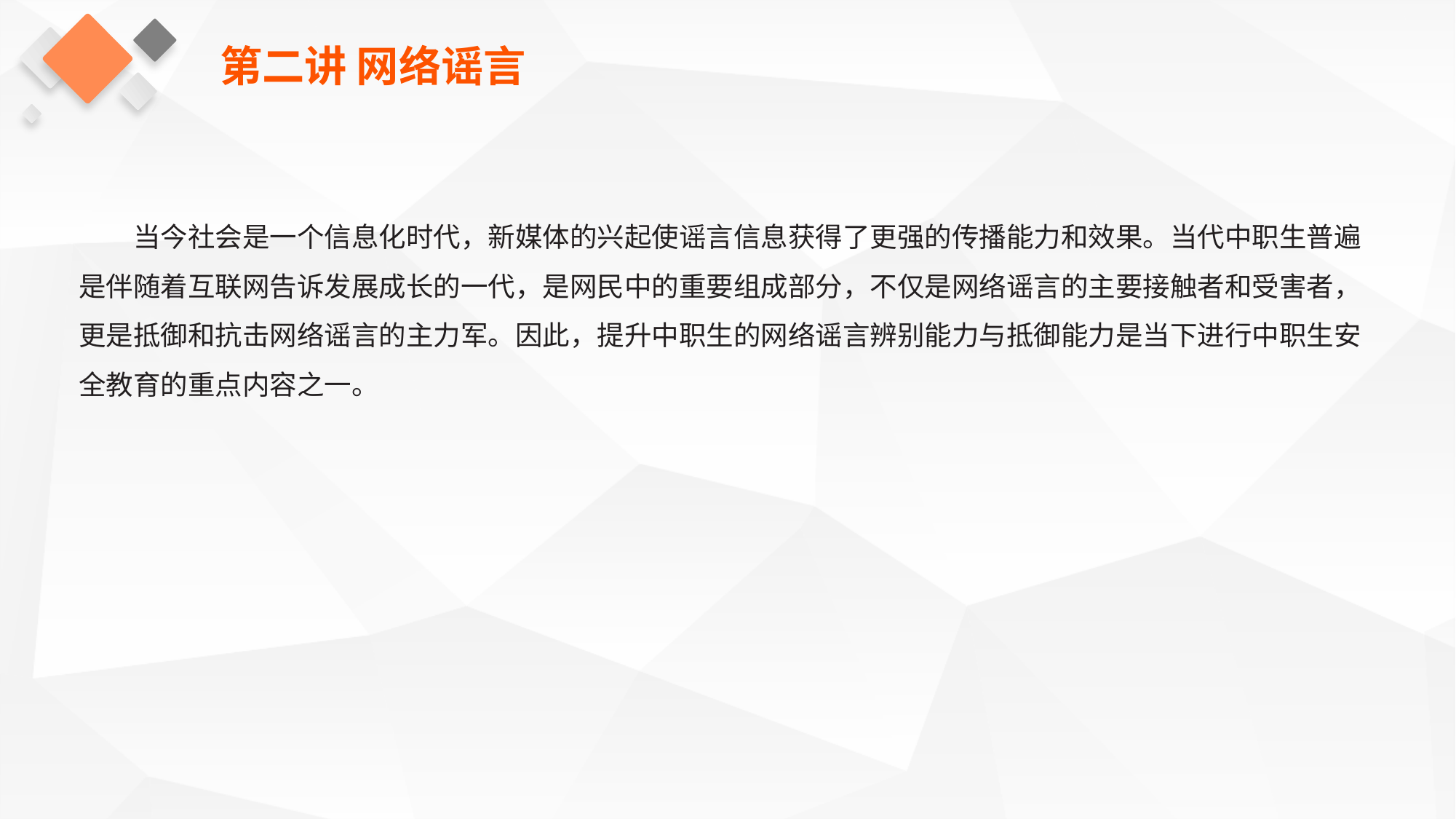

第二讲 网络谣言

当今社会是一个信息化时代，新媒体的兴起使谣言信息获得了更强的传播能力和效果。当代中职生普遍是伴随着互联网告诉发展成长的一代，是网民中的重要组成部分，不仅是网络谣言的主要接触者和受害者，更是抵御和抗击网络谣言的主力军。因此，提升中职生的网络谣言辨别能力与抵御能力是当下进行中职生安全教育的重点内容之一。